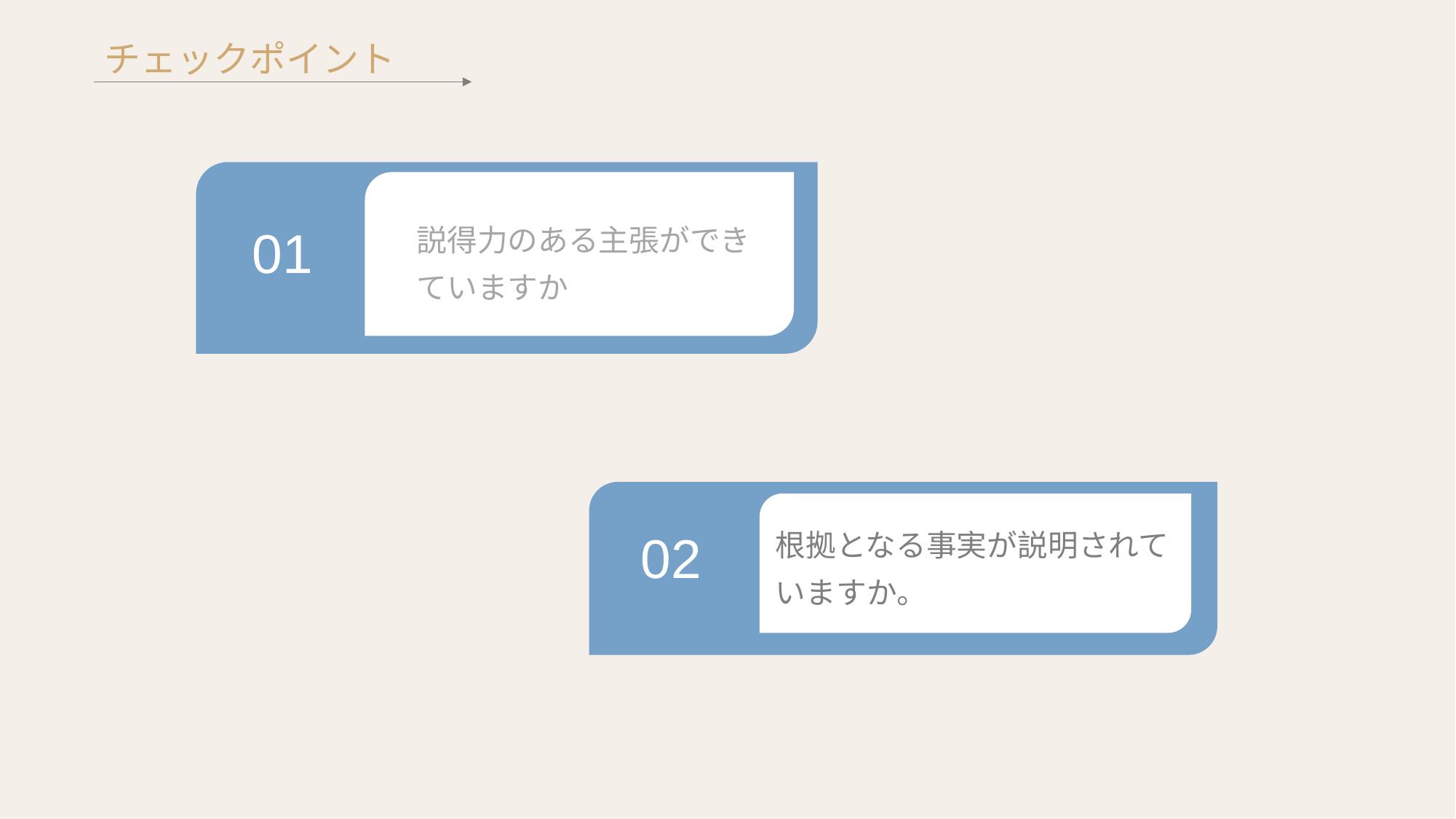

チェックポイント

説得力のある主張ができていますか
01

根拠となる事実が説明されていますか。
02